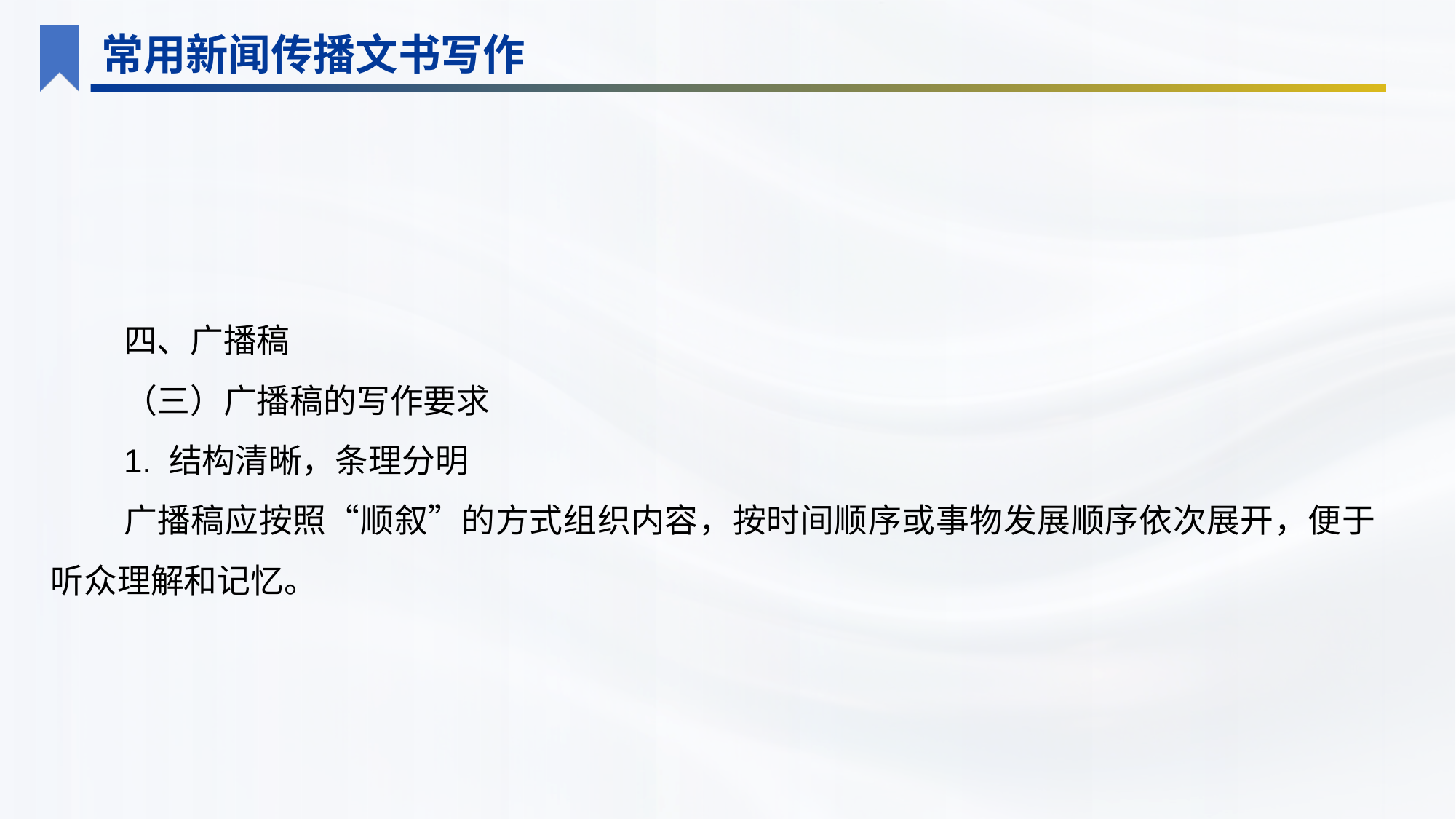

常用新闻传播文书写作
四、广播稿
（三）广播稿的写作要求
1. 结构清晰，条理分明
广播稿应按照“顺叙”的方式组织内容，按时间顺序或事物发展顺序依次展开，便于听众理解和记忆。